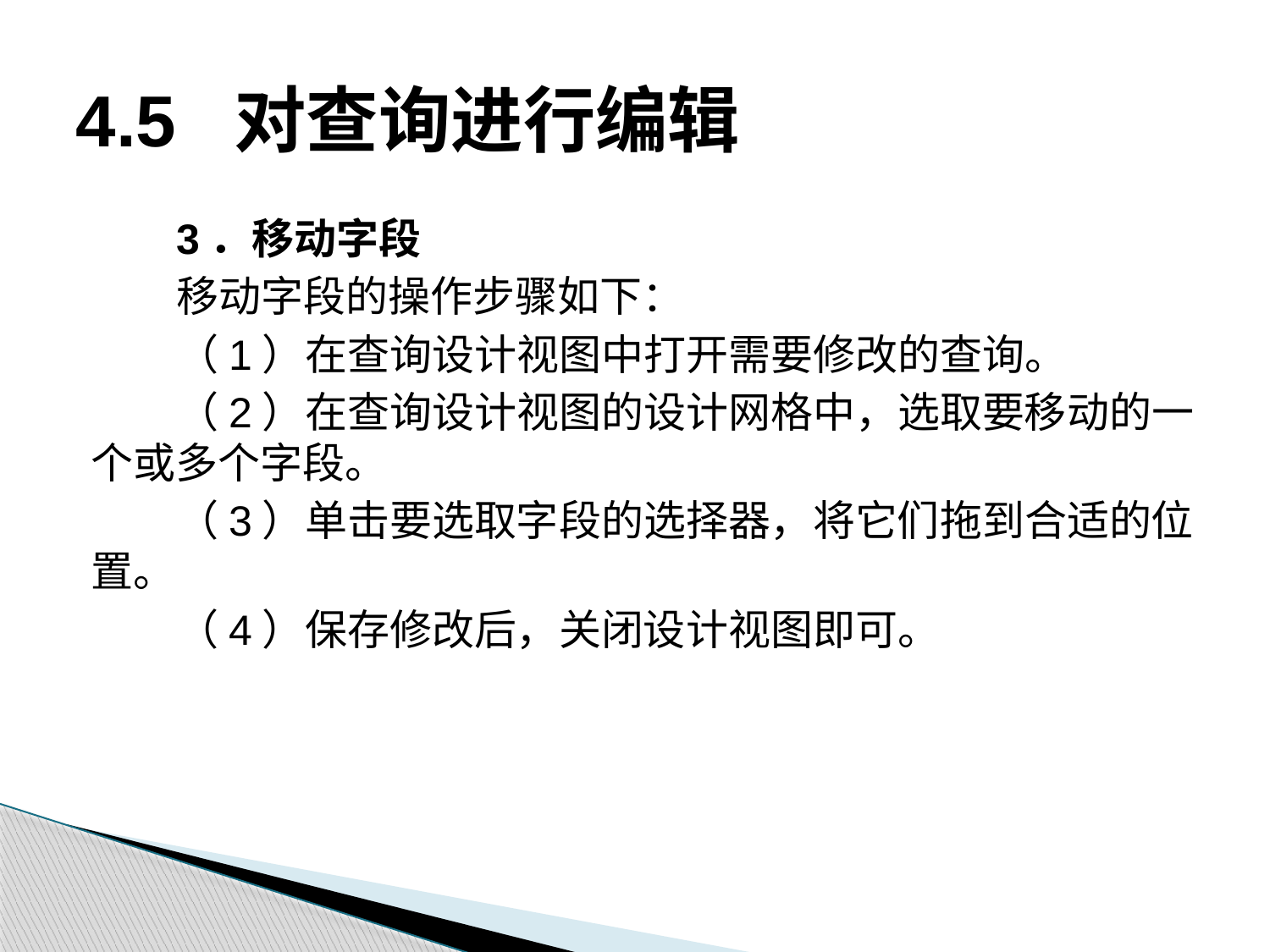

# 4.5  对查询进行编辑
3．移动字段
移动字段的操作步骤如下：
（1）在查询设计视图中打开需要修改的查询。
（2）在查询设计视图的设计网格中，选取要移动的一个或多个字段。
（3）单击要选取字段的选择器，将它们拖到合适的位置。
（4）保存修改后，关闭设计视图即可。